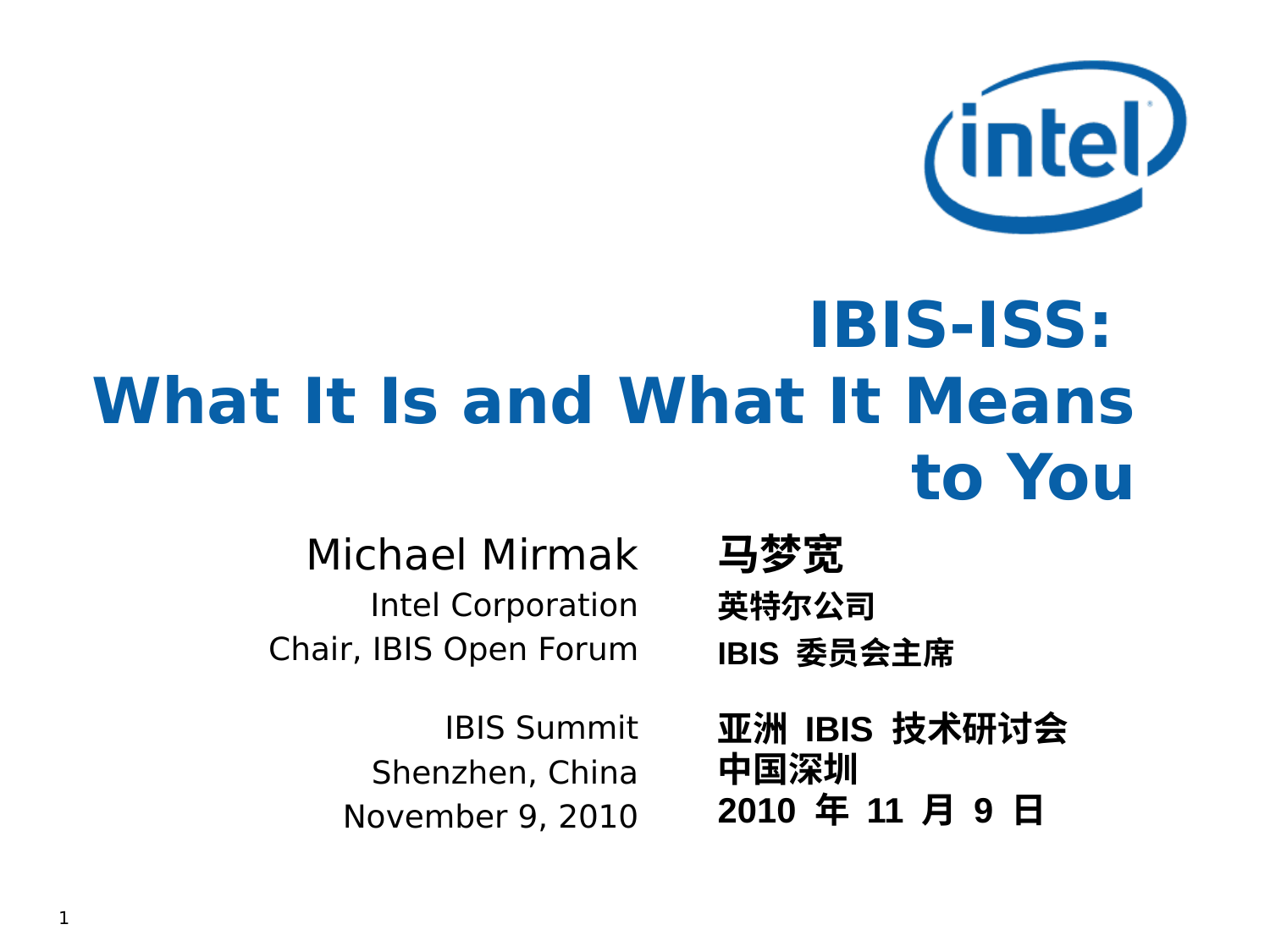

# IBIS-ISS: What It Is and What It Means to You
Michael Mirmak
Intel Corporation
Chair, IBIS Open Forum

IBIS Summit
Shenzhen, China
November 9, 2010
马梦宽
英特尔公司
IBIS 委员会主席

亚洲 IBIS 技术研讨会
中国深圳
2010 年 11 月 9 日